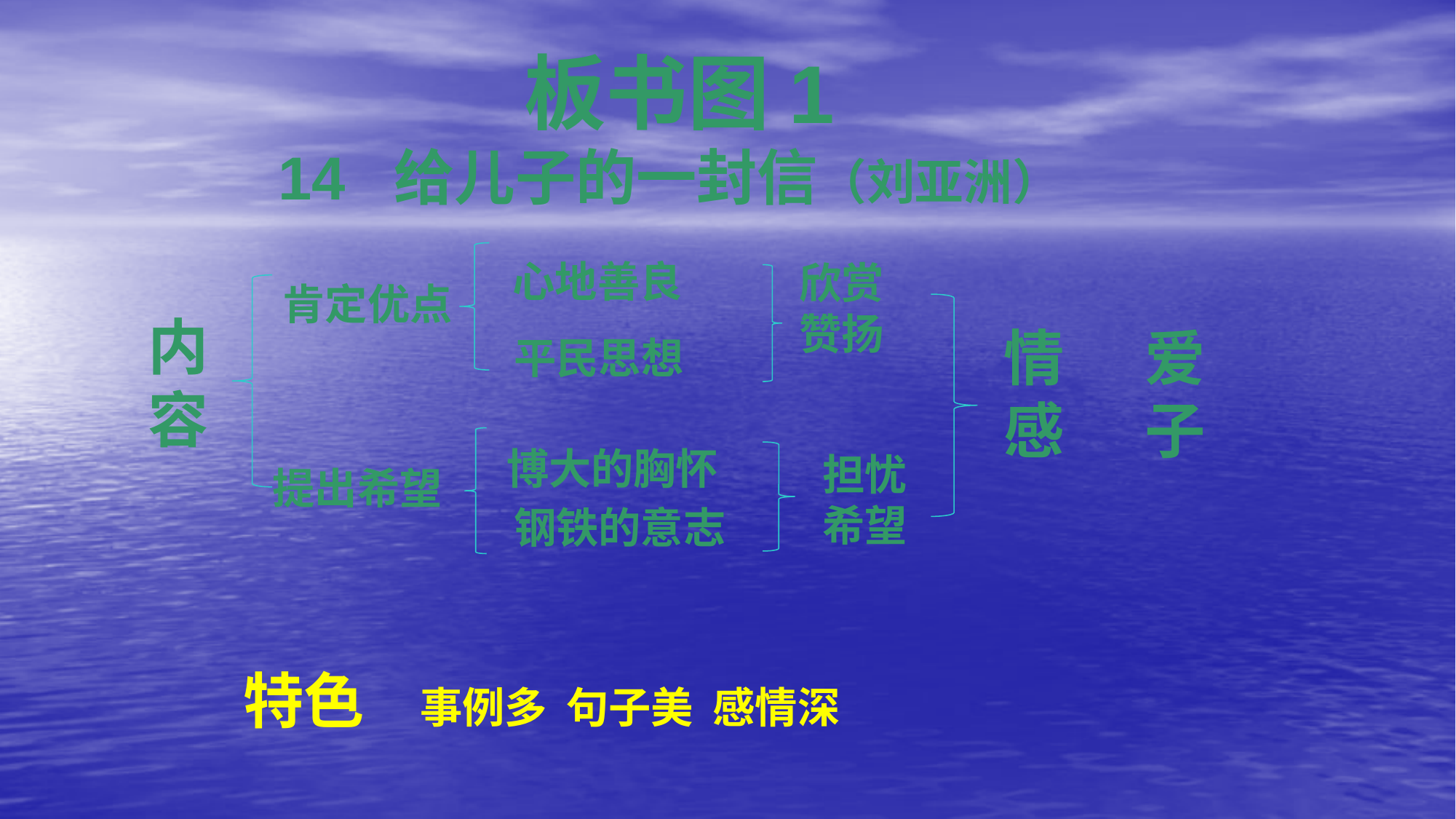

板书图1
14  给儿子的一封信（刘亚洲）

心地善良
欣赏
赞扬

肯定优点

内容
情
感
爱
子
平民思想

博大的胸怀

担忧
希望
提出希望
钢铁的意志
特色         事例多  句子美  感情深